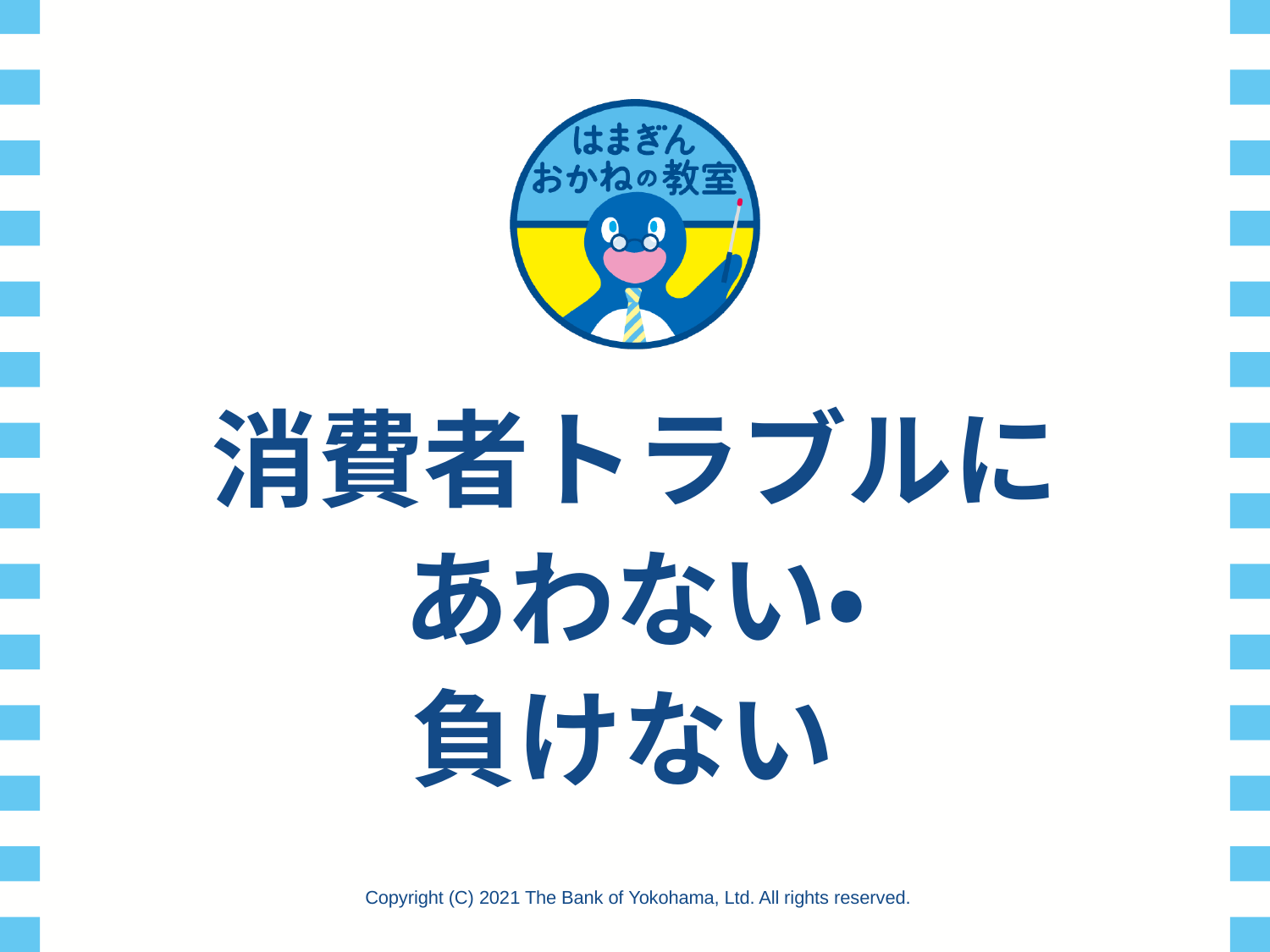

# 消費者トラブルに あわない・ 負けない
Copyright (C) 2021 The Bank of Yokohama, Ltd. All rights reserved.